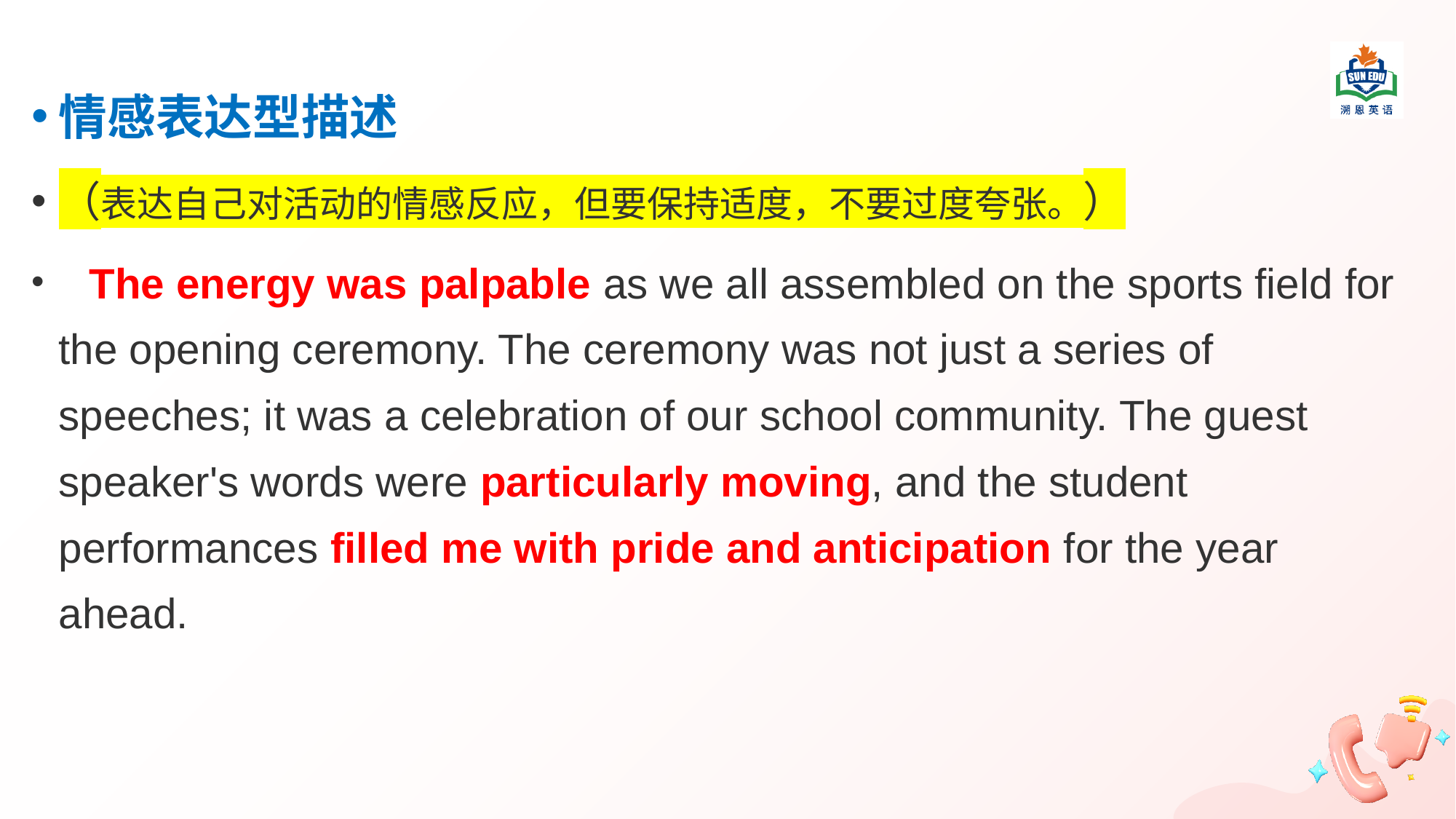

情感表达型描述
（表达自己对活动的情感反应，但要保持适度，不要过度夸张。）
   The energy was palpable as we all assembled on the sports field for the opening ceremony. The ceremony was not just a series of speeches; it was a celebration of our school community. The guest speaker's words were particularly moving, and the student performances filled me with pride and anticipation for the year ahead.